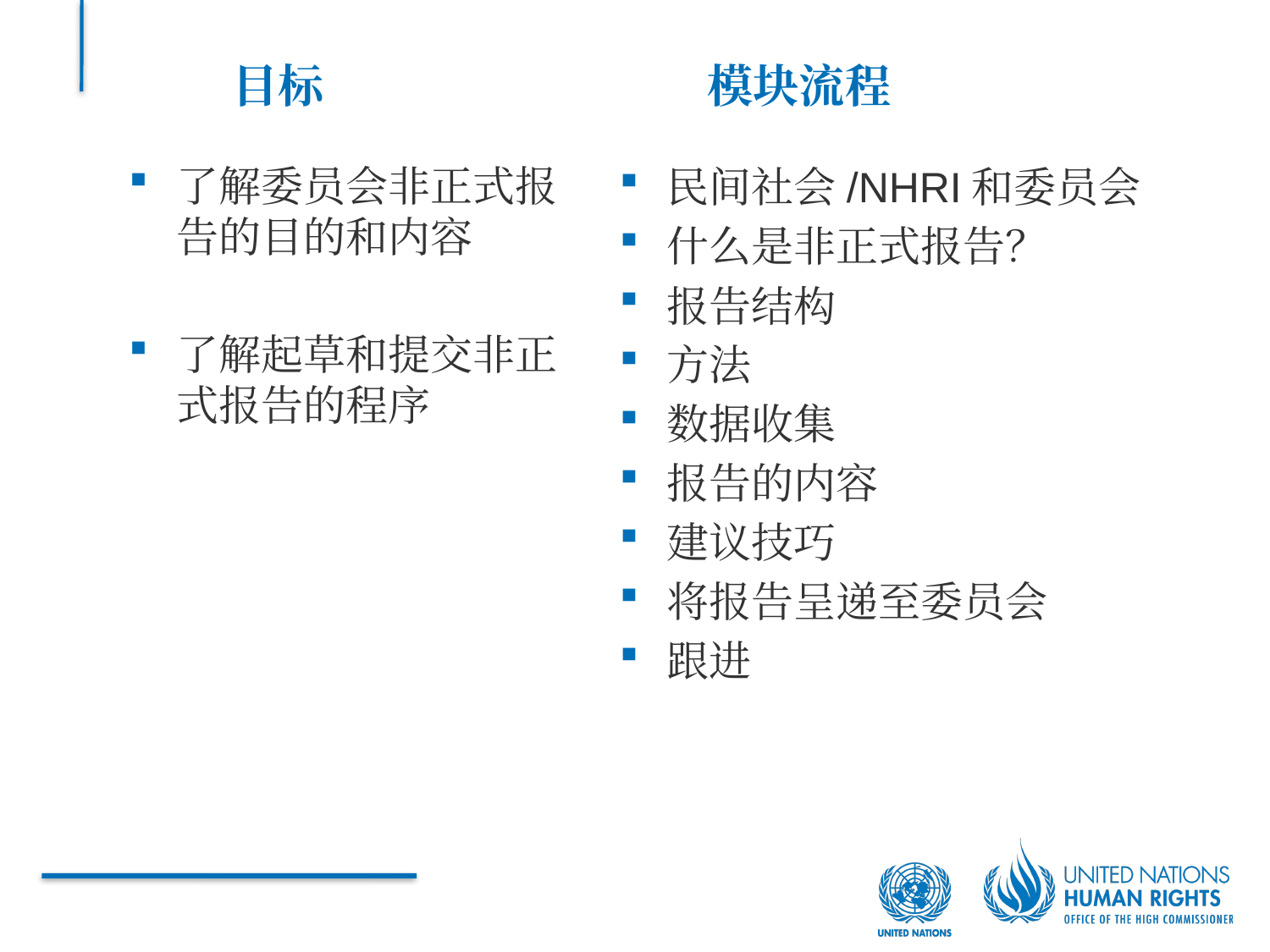

目标
模块流程
了解委员会非正式报告的目的和内容

了解起草和提交非正式报告的程序
民间社会/NHRI和委员会
什么是非正式报告？
报告结构
方法
数据收集
报告的内容
建议技巧
将报告呈递至委员会
跟进